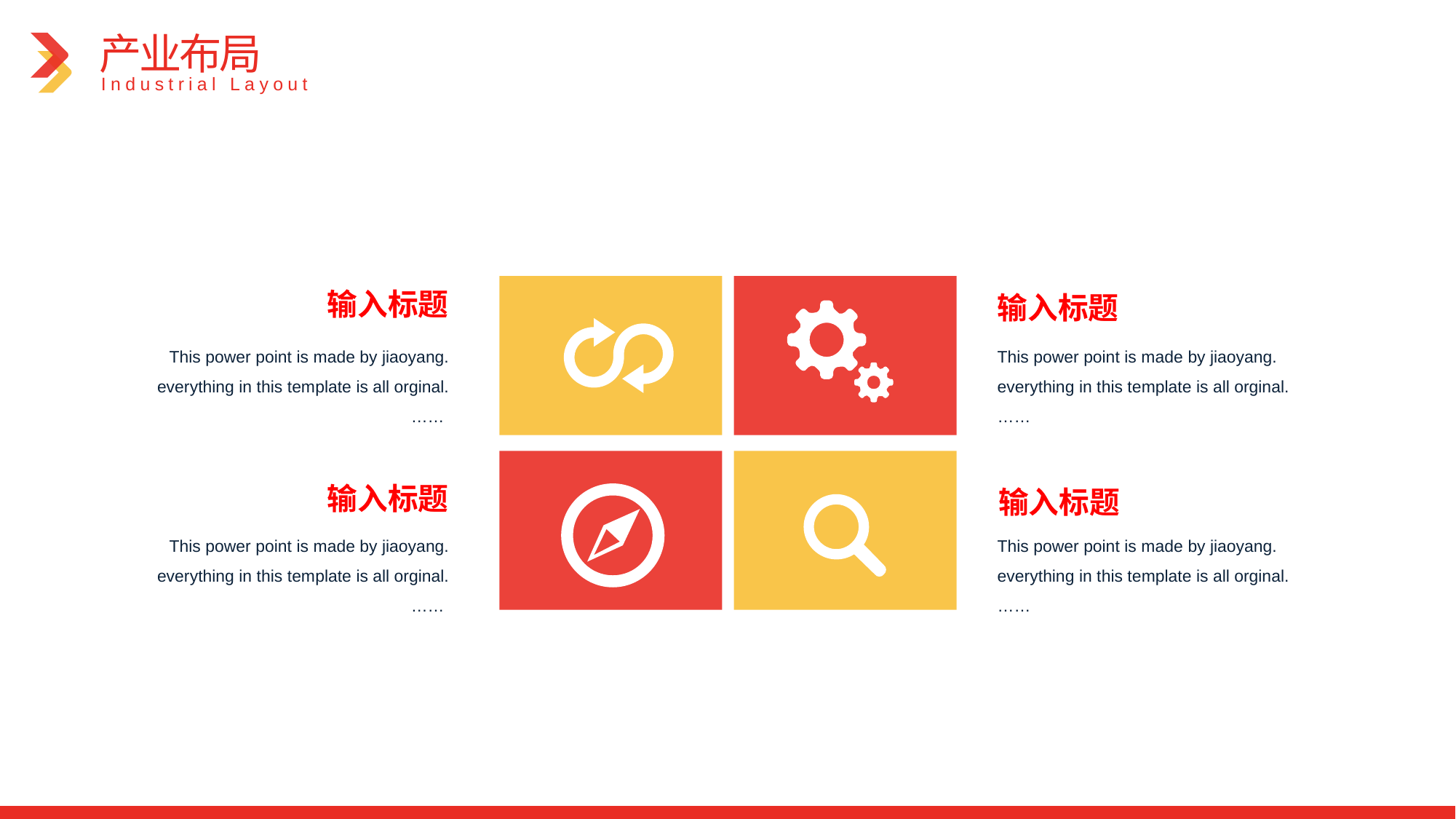

产业布局

Industrial Layout

输入标题
输入标题

This power point is made by jiaoyang. everything in this template is all orginal.
……
This power point is made by jiaoyang. everything in this template is all orginal.
……
输入标题
输入标题

This power point is made by jiaoyang. everything in this template is all orginal.
……
This power point is made by jiaoyang. everything in this template is all orginal.
……